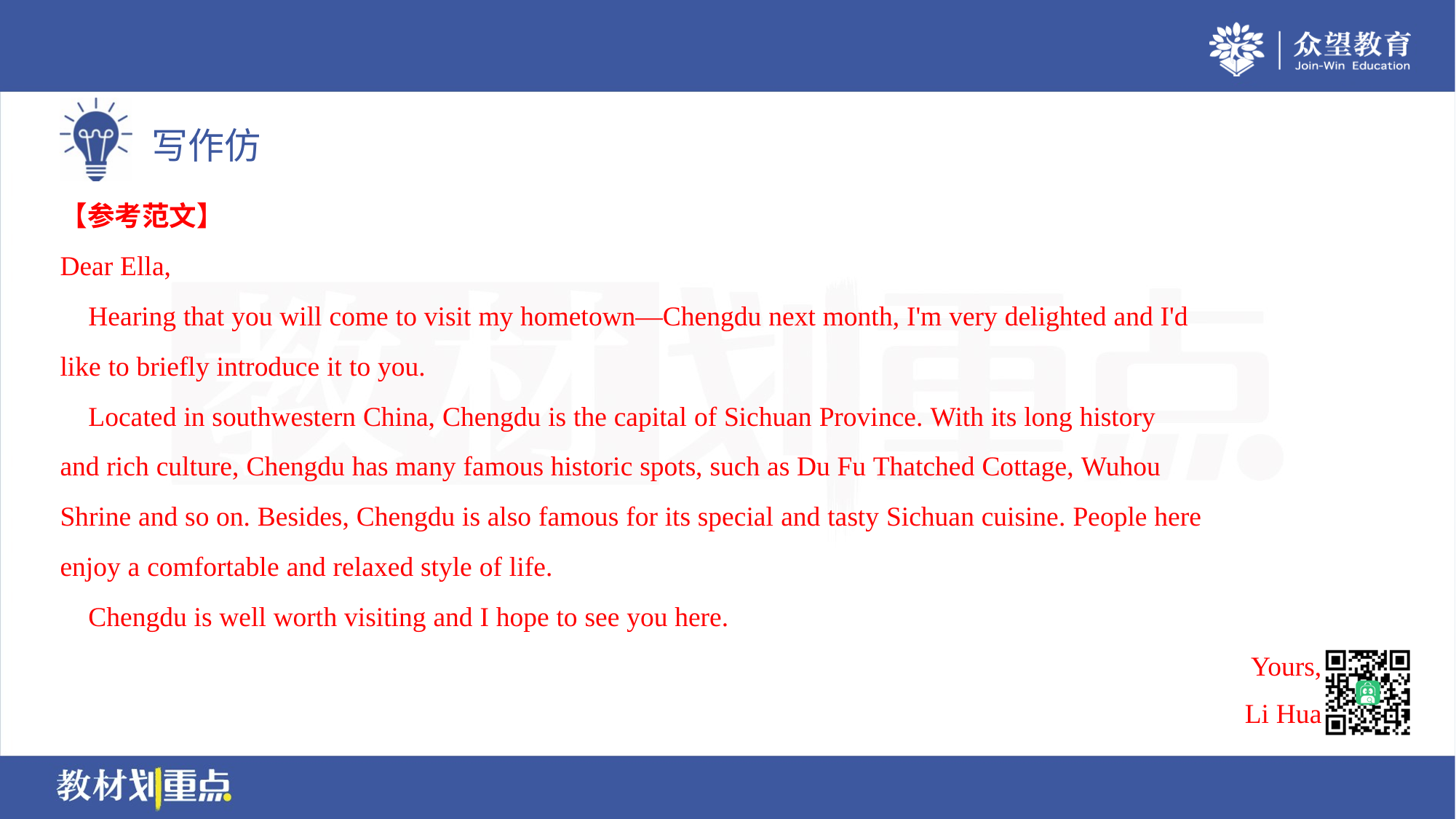

【参考范文】
Dear Ella,
    Hearing that you will come to visit my hometown—Chengdu next month, I'm very delighted and I'd
like to briefly introduce it to you.
    Located in southwestern China, Chengdu is the capital of Sichuan Province. With its long history
and rich culture, Chengdu has many famous historic spots, such as Du Fu Thatched Cottage, Wuhou
Shrine and so on. Besides, Chengdu is also famous for its special and tasty Sichuan cuisine. People here
enjoy a comfortable and relaxed style of life.
    Chengdu is well worth visiting and I hope to see you here.
Yours,
Li Hua